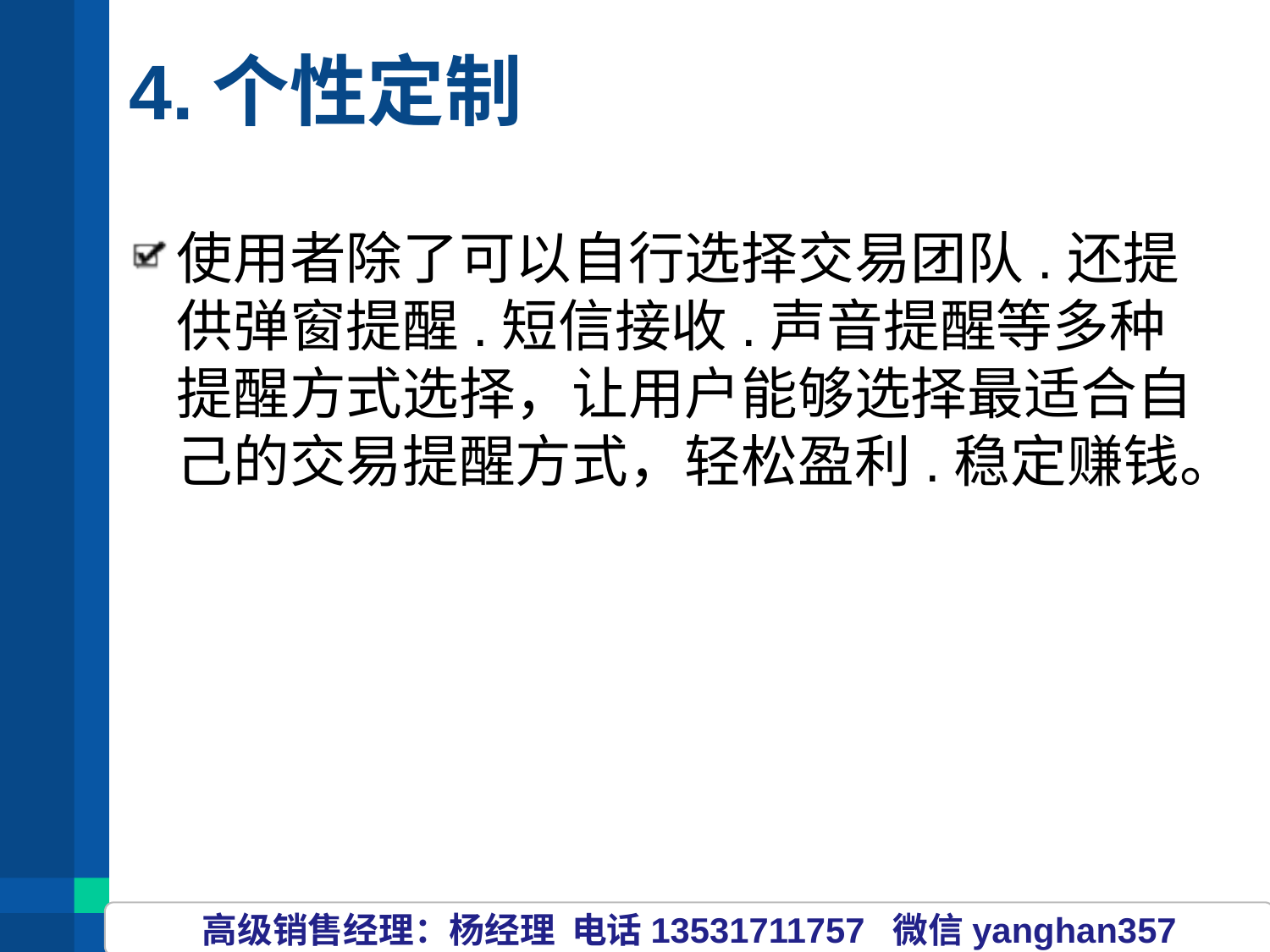

# 4.个性定制
使用者除了可以自行选择交易团队.还提供弹窗提醒.短信接收.声音提醒等多种提醒方式选择，让用户能够选择最适合自己的交易提醒方式，轻松盈利.稳定赚钱。
高级销售经理：杨经理  电话13531711757  微信yanghan357